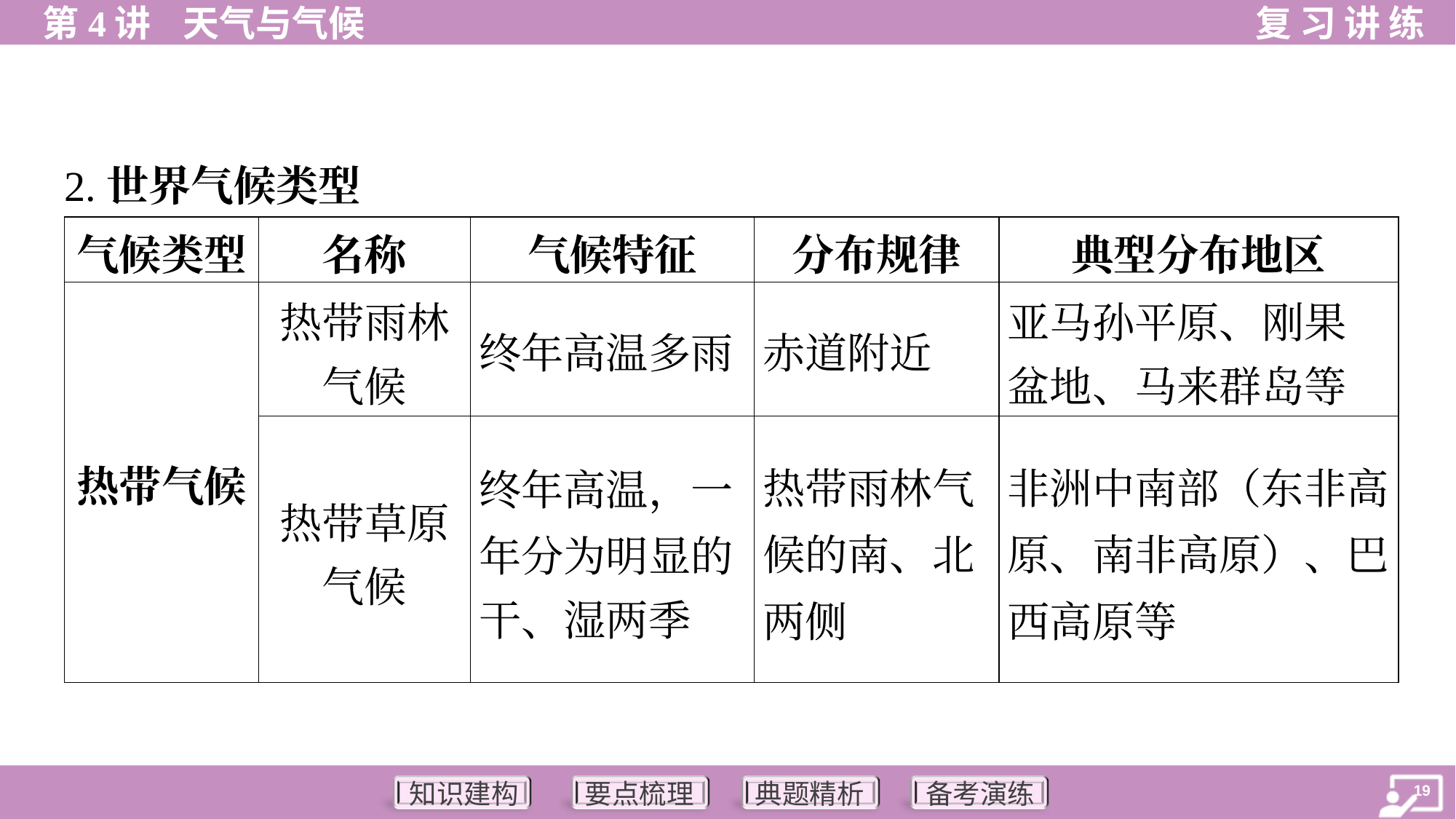

2.世界气候类型
| 气候类型 | 名称 | 气候特征 | 分布规律 | 典型分布地区 |
| --- | --- | --- | --- | --- |
| 热带气候 | 热带雨林 气候 | 终年高温多雨 | 赤道附近 | 亚马孙平原、刚果 盆地、马来群岛等 |
|  | 热带草原 气候 | 终年高温，一 年分为明显的 干、湿两季 | 热带雨林气候的南、北两侧 | 非洲中南部（东非高原、南非高原）、巴西高原等 |